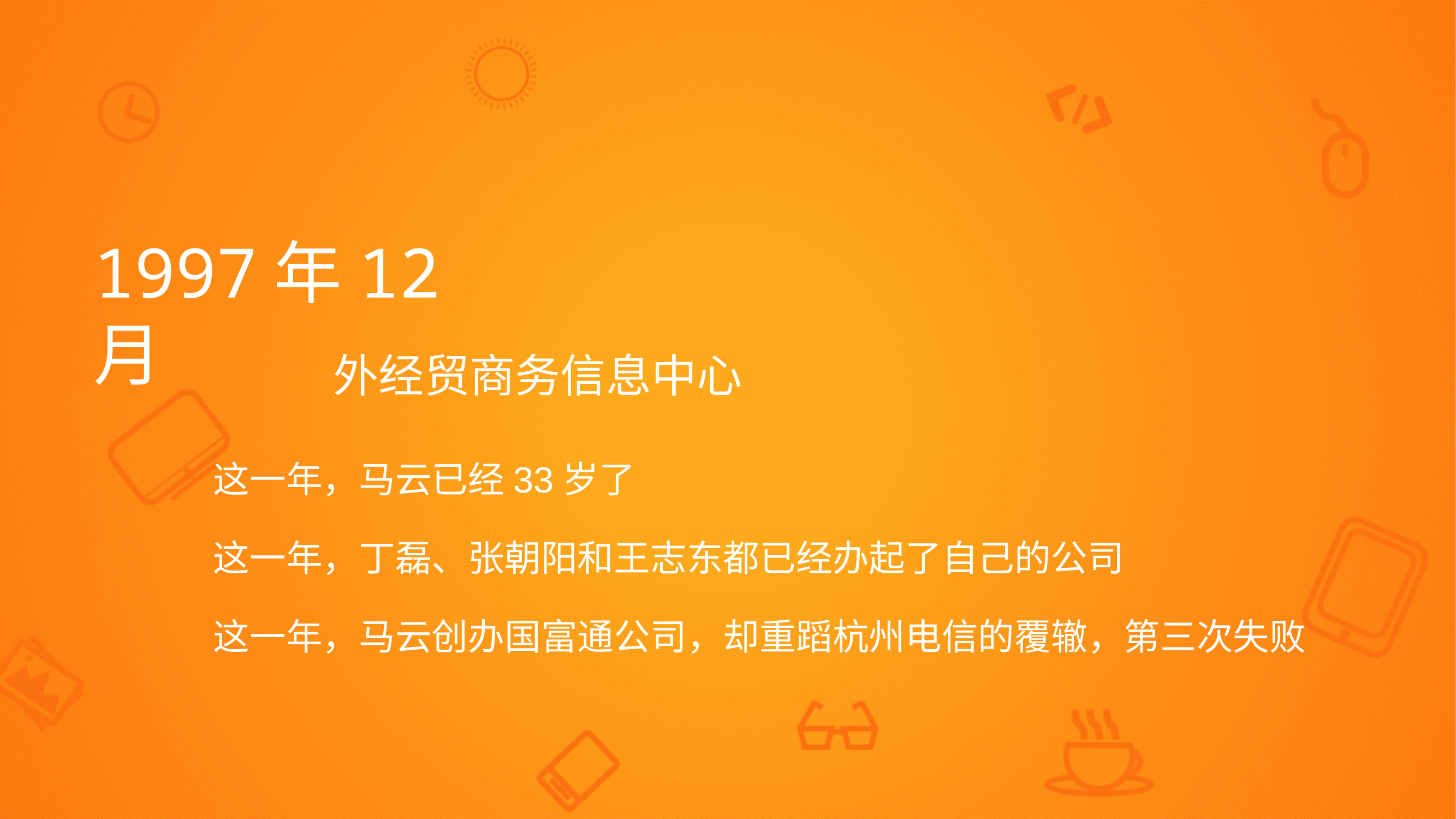

1997年12月
外经贸商务信息中心
这一年，马云已经33岁了
这一年，丁磊、张朝阳和王志东都已经办起了自己的公司
这一年，马云创办国富通公司，却重蹈杭州电信的覆辙，第三次失败